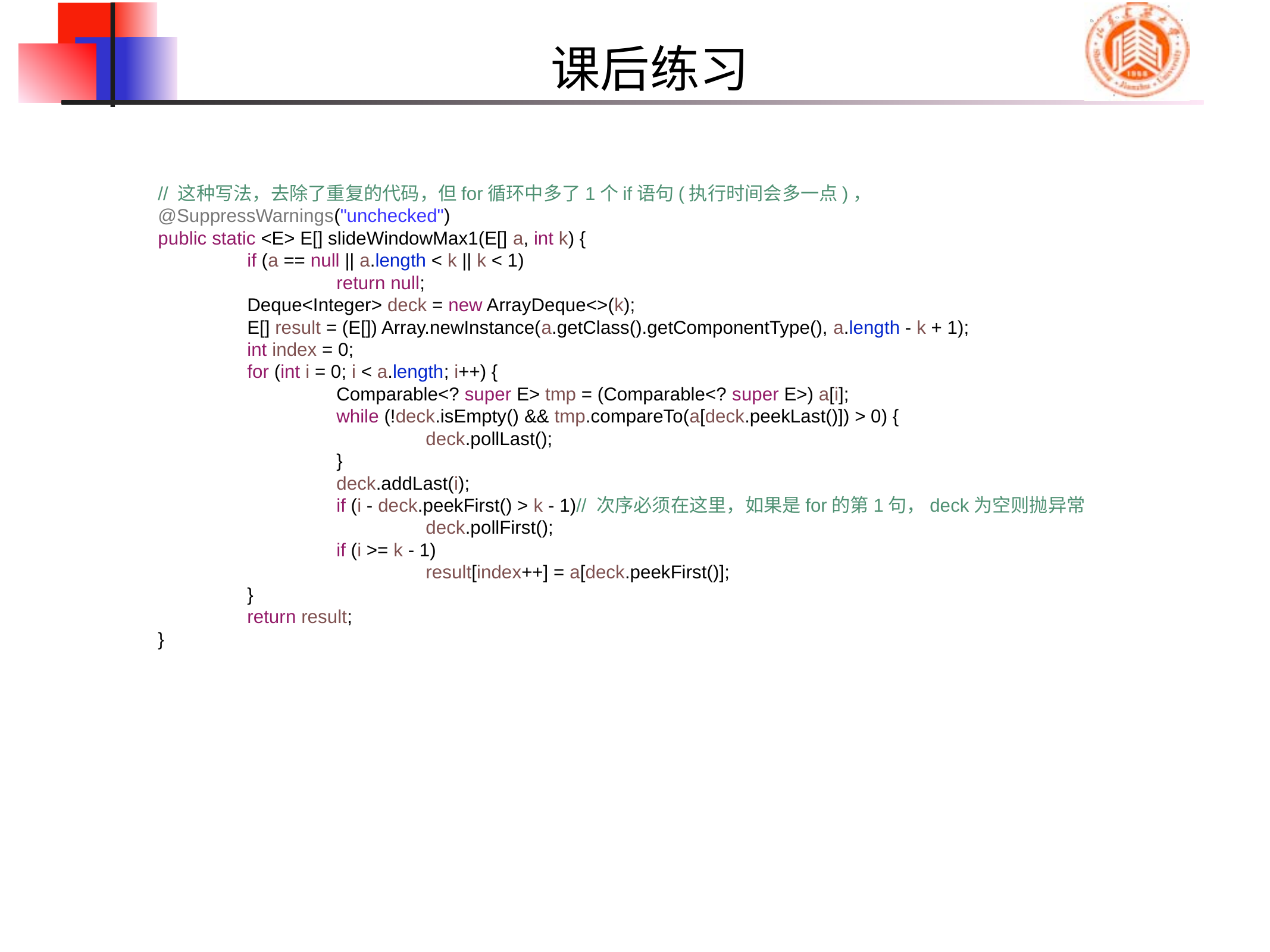

# 课后练习
	// 这种写法，去除了重复的代码，但for循环中多了1个if语句(执行时间会多一点)，
	@SuppressWarnings("unchecked")
	public static <E> E[] slideWindowMax1(E[] a, int k) {
		if (a == null || a.length < k || k < 1)
			return null;
		Deque<Integer> deck = new ArrayDeque<>(k);
		E[] result = (E[]) Array.newInstance(a.getClass().getComponentType(), a.length - k + 1);
		int index = 0;
		for (int i = 0; i < a.length; i++) {
			Comparable<? super E> tmp = (Comparable<? super E>) a[i];
			while (!deck.isEmpty() && tmp.compareTo(a[deck.peekLast()]) > 0) {
				deck.pollLast();
			}
			deck.addLast(i);
			if (i - deck.peekFirst() > k - 1)// 次序必须在这里，如果是for的第1句，deck为空则抛异常
				deck.pollFirst();
			if (i >= k - 1)
				result[index++] = a[deck.peekFirst()];
		}
		return result;
	}